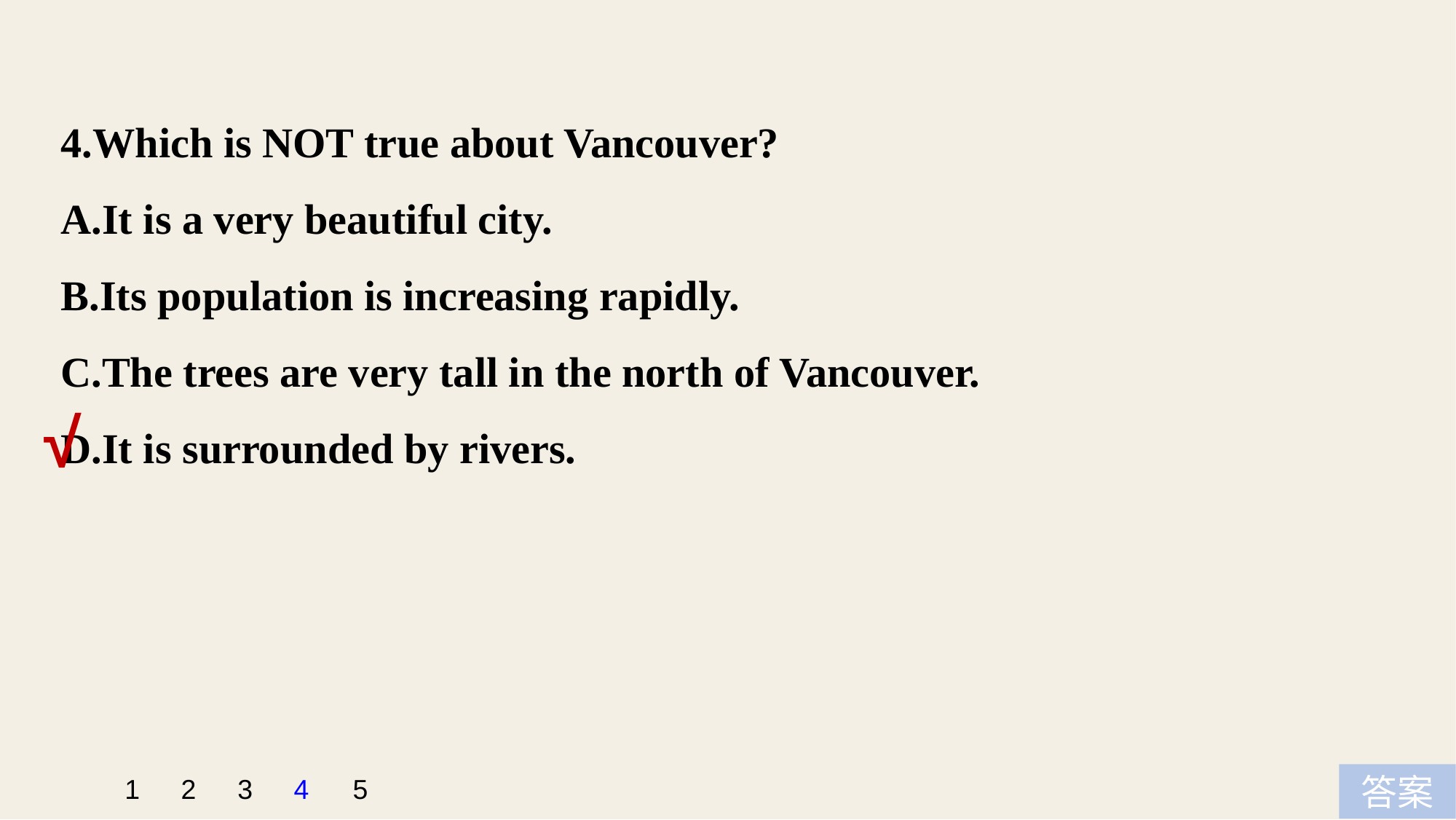

4.Which is NOT true about Vancouver?
A.It is a very beautiful city.
B.Its population is increasing rapidly.
C.The trees are very tall in the north of Vancouver.
D.It is surrounded by rivers.
√
5
1
2
3
4
答案